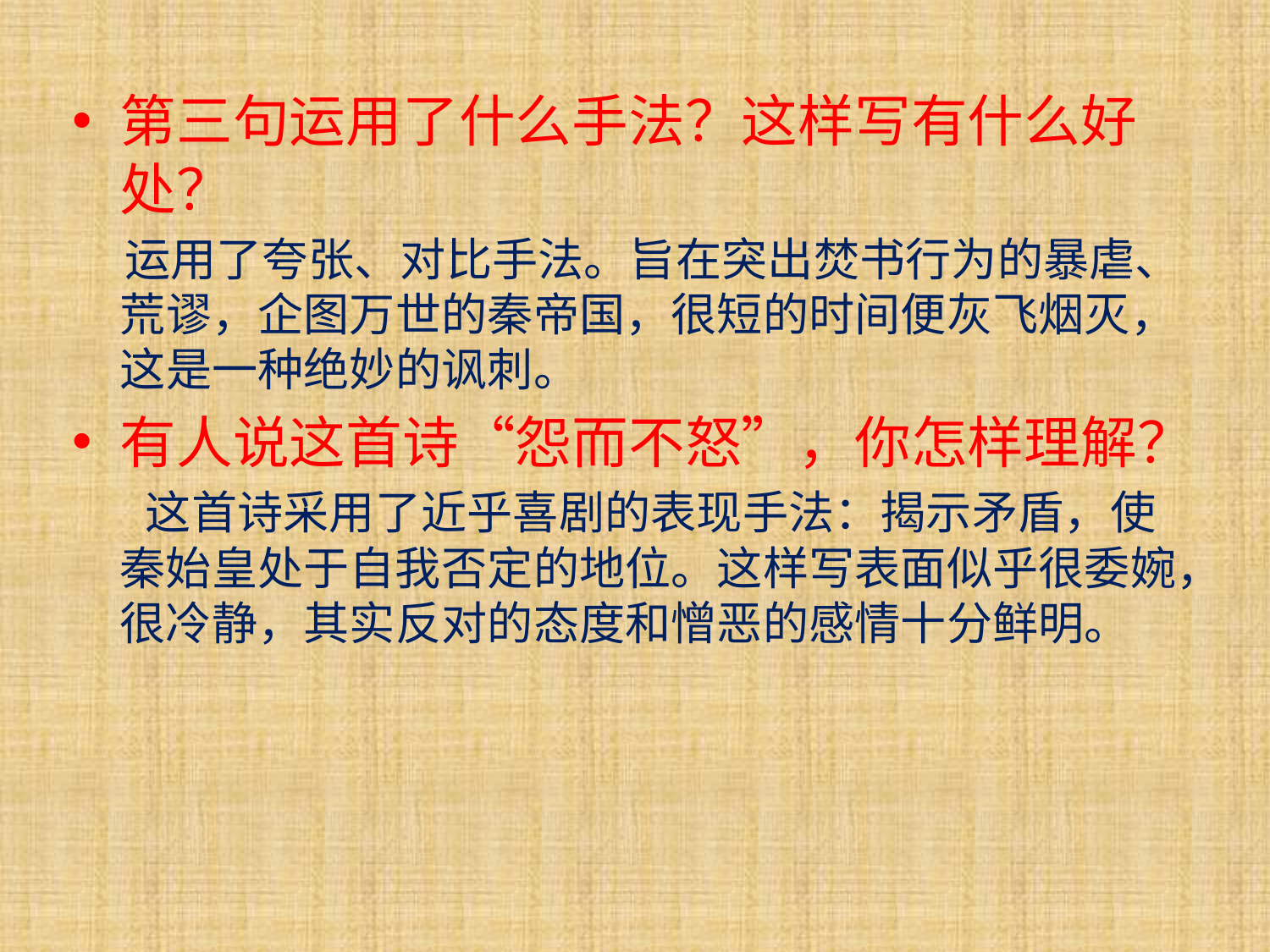

第三句运用了什么手法？这样写有什么好处？
    运用了夸张、对比手法。旨在突出焚书行为的暴虐、荒谬，企图万世的秦帝国，很短的时间便灰飞烟灭，这是一种绝妙的讽刺。
有人说这首诗“怨而不怒”，你怎样理解？
      这首诗采用了近乎喜剧的表现手法：揭示矛盾，使秦始皇处于自我否定的地位。这样写表面似乎很委婉，很冷静，其实反对的态度和憎恶的感情十分鲜明。